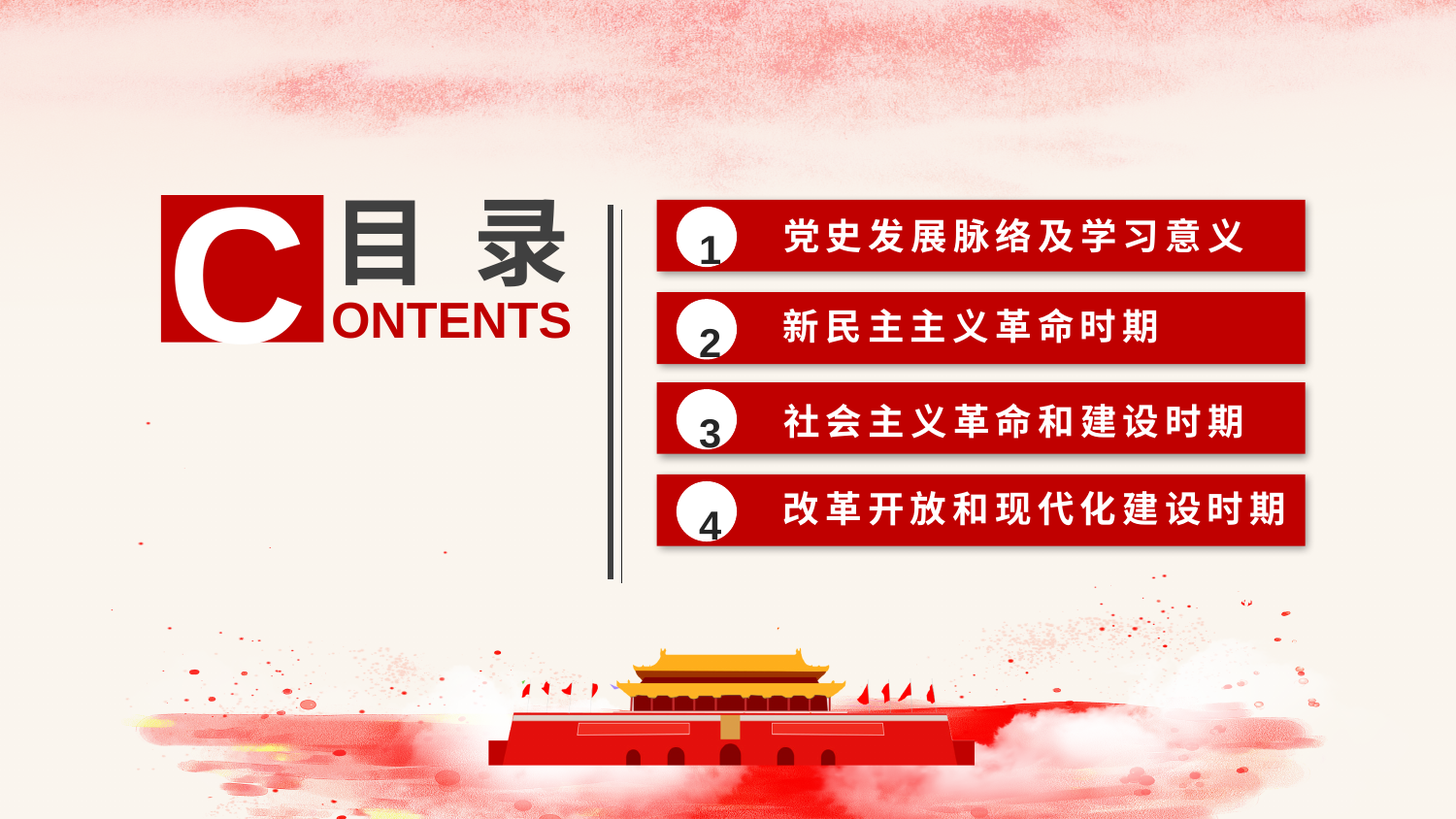

C
目  录

ONTENTS
1

党史发展脉络及学习意义
2

新民主主义革命时期

3

社会主义革命和建设时期
4

改革开放和现代化建设时期